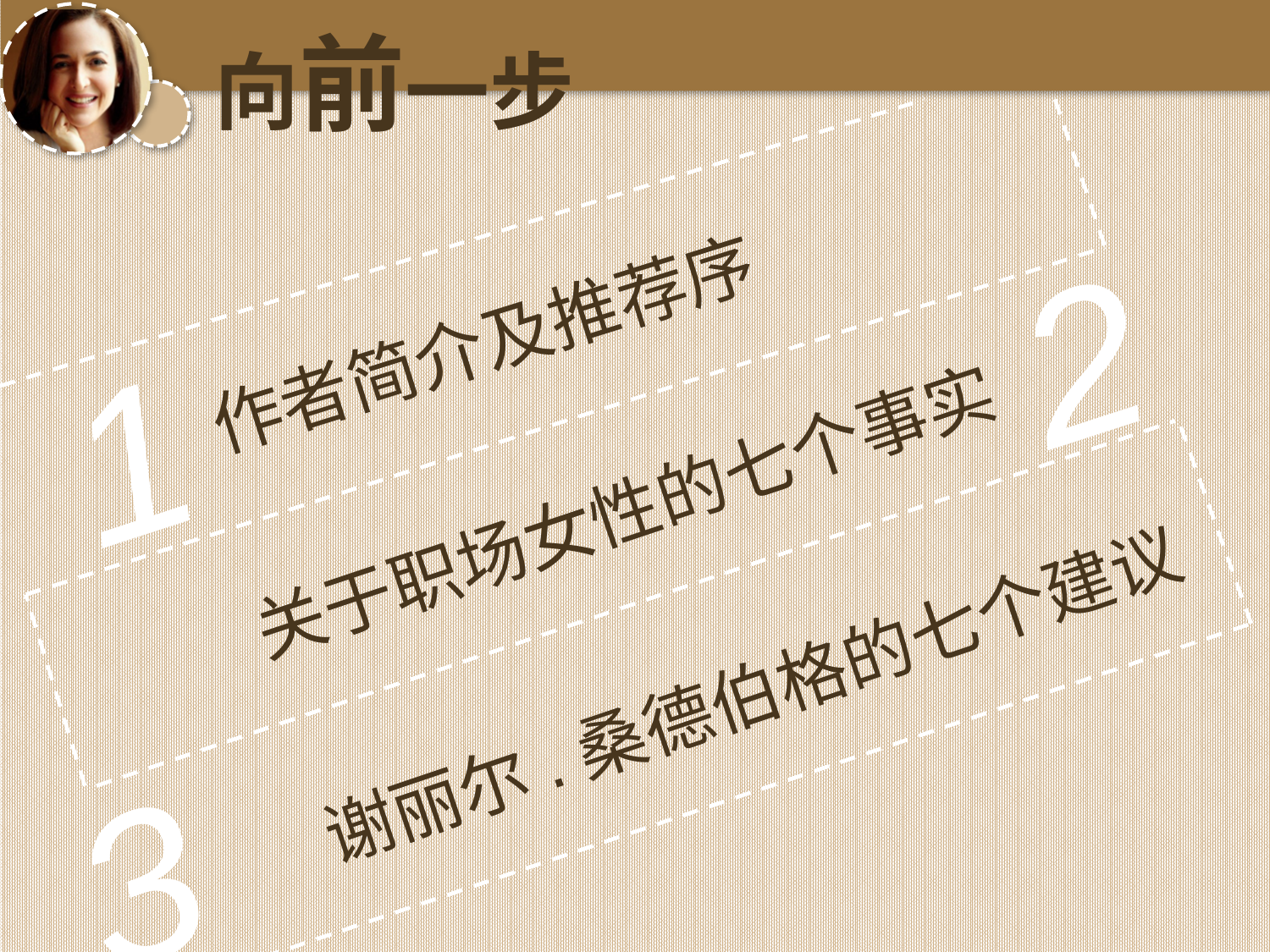

向前一步
2
作者简介及推荐序
1
关于职场女性的七个事实
谢丽尔.桑德伯格的七个建议
3